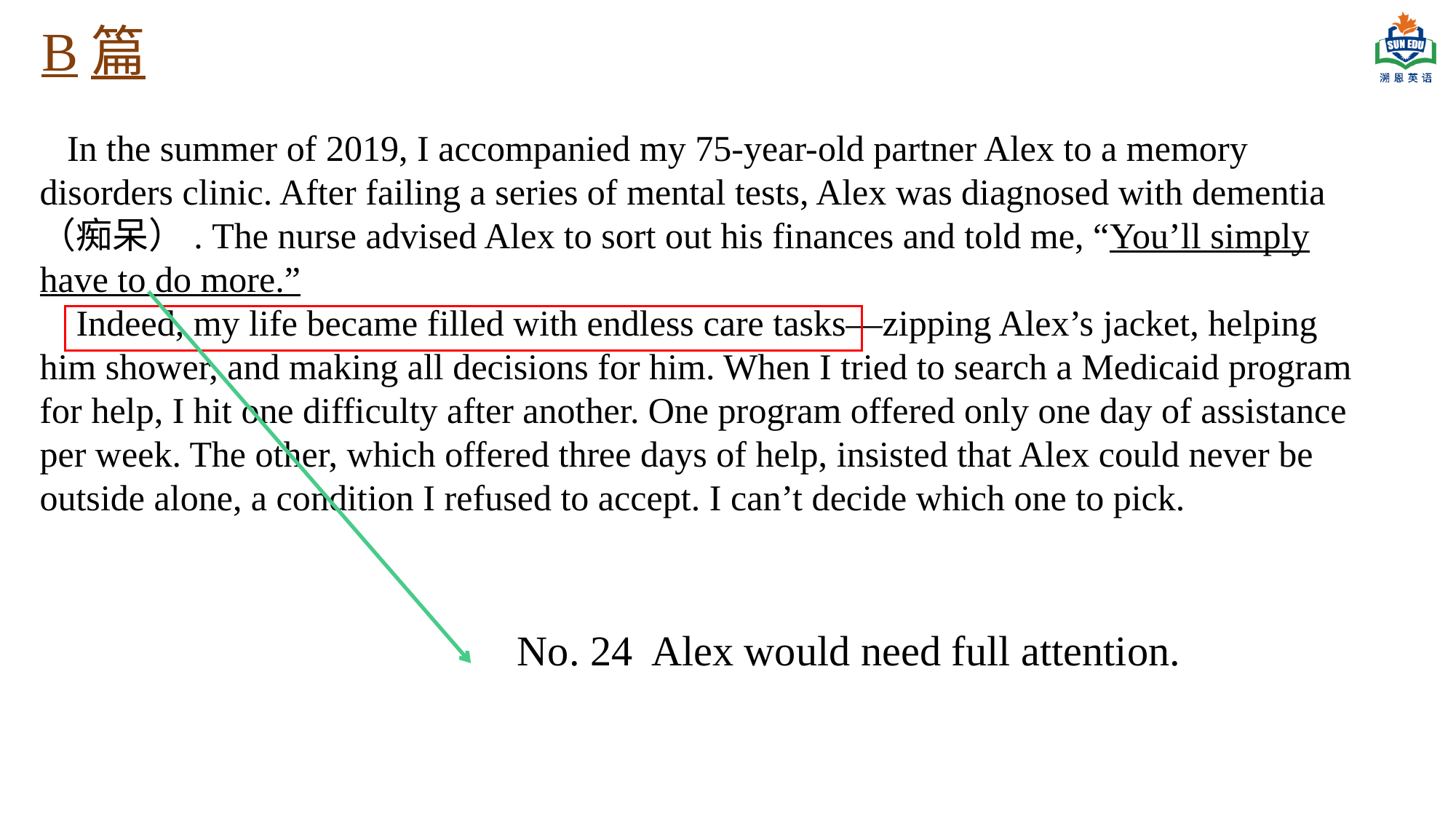

B篇
   In the summer of 2019, I accompanied my 75-year-old partner Alex to a memory disorders clinic. After failing a series of mental tests, Alex was diagnosed with dementia（痴呆）. The nurse advised Alex to sort out his finances and told me, “You’ll simply have to do more.”
    Indeed, my life became filled with endless care tasks—zipping Alex’s jacket, helping him shower, and making all decisions for him. When I tried to search a Medicaid program for help, I hit one difficulty after another. One program offered only one day of assistance per week. The other, which offered three days of help, insisted that Alex could never be outside alone, a condition I refused to accept. I can’t decide which one to pick.

 No. 24  Alex would need full attention.